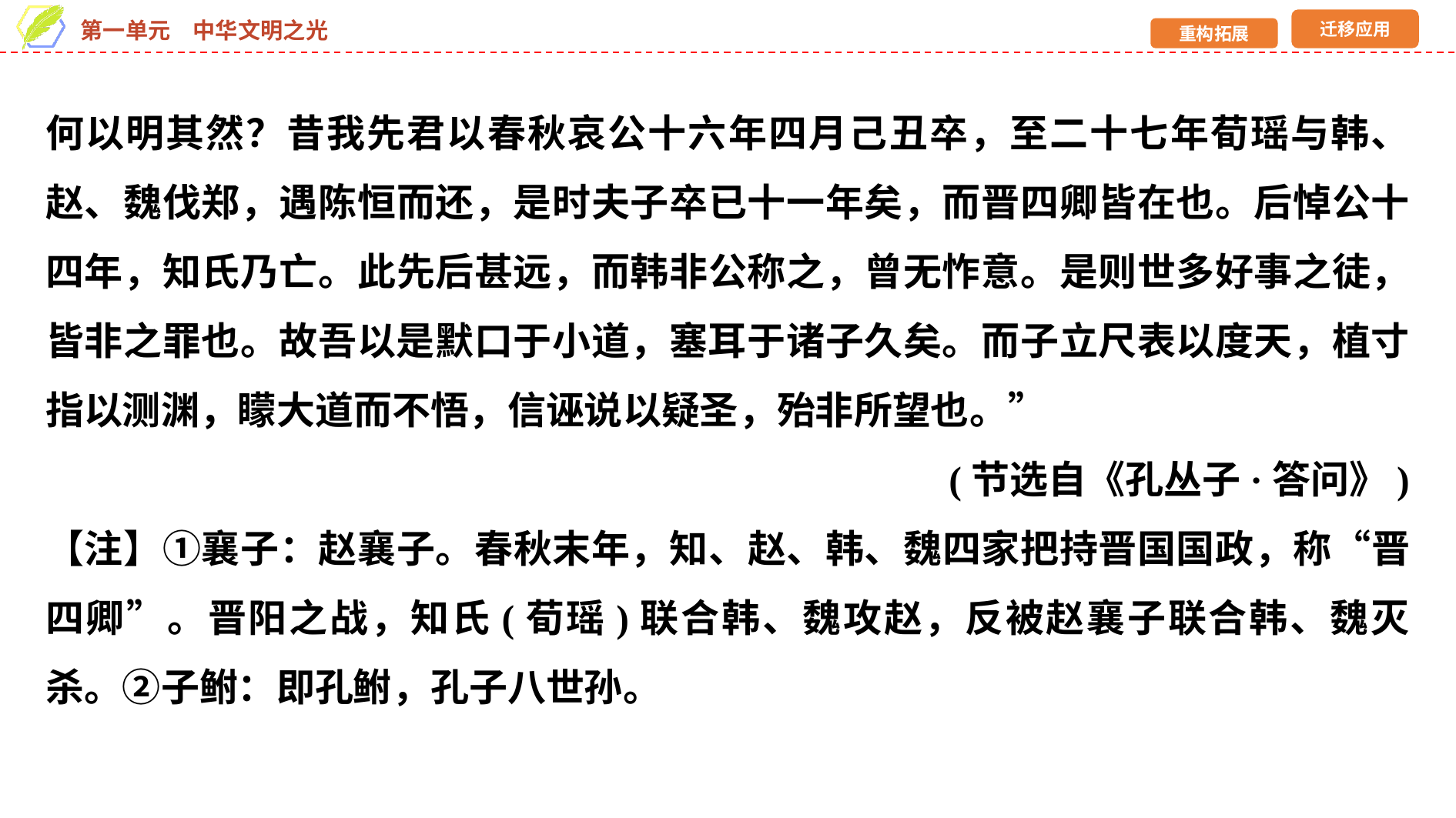

何以明其然？昔我先君以春秋哀公十六年四月己丑卒，至二十七年荀瑶与韩、赵、魏伐郑，遇陈恒而还，是时夫子卒已十一年矣，而晋四卿皆在也。后悼公十四年，知氏乃亡。此先后甚远，而韩非公称之，曾无怍意。是则世多好事之徒，皆非之罪也。故吾以是默口于小道，塞耳于诸子久矣。而子立尺表以度天，植寸指以测渊，矇大道而不悟，信诬说以疑圣，殆非所望也。”
(节选自《孔丛子·答问》)
【注】①襄子：赵襄子。春秋末年，知、赵、韩、魏四家把持晋国国政，称“晋四卿”。晋阳之战，知氏(荀瑶)联合韩、魏攻赵，反被赵襄子联合韩、魏灭杀。②子鲋：即孔鲋，孔子八世孙。